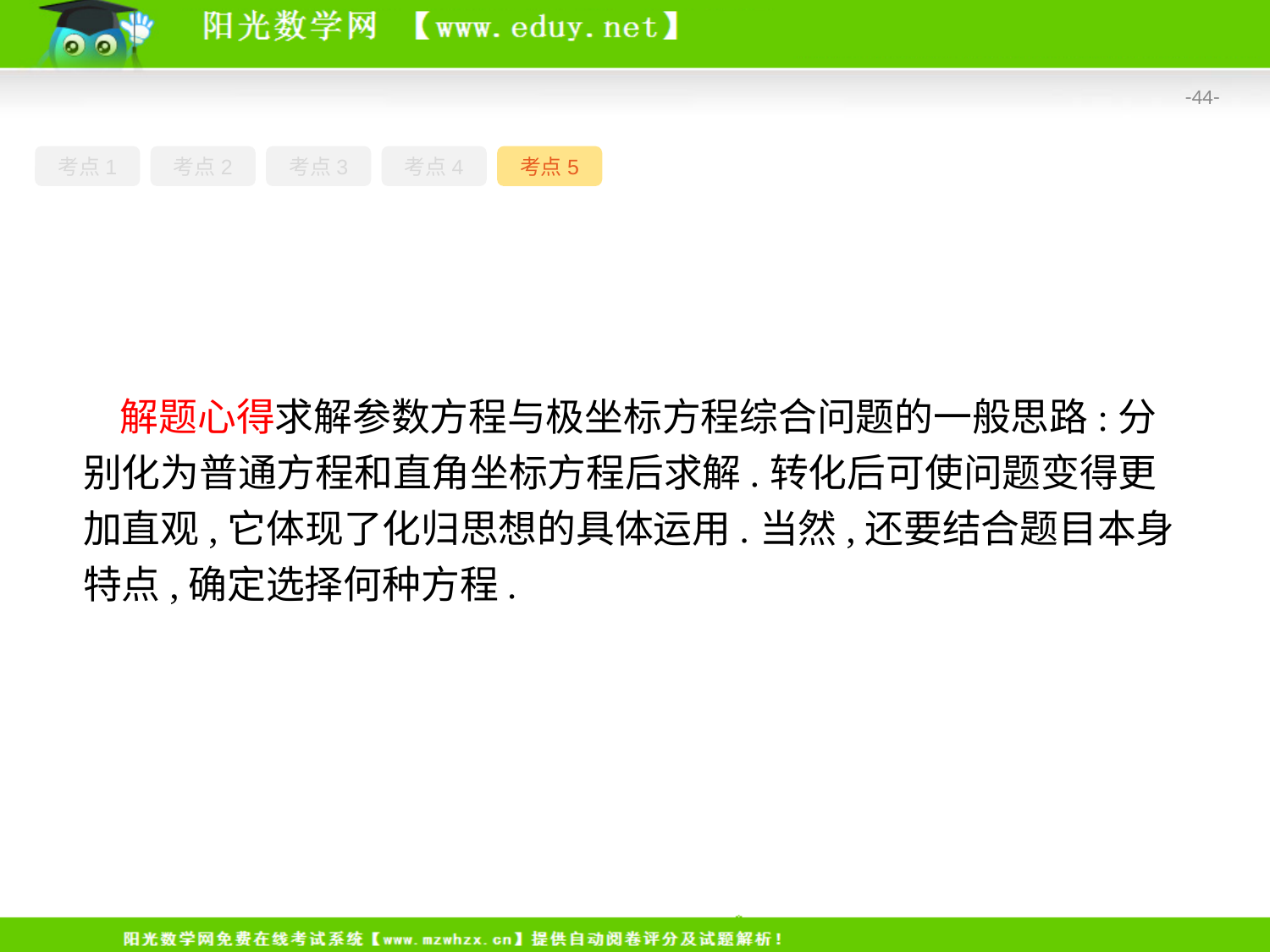

-44-
考点1
考点2
考点3
考点4
考点5
解题心得求解参数方程与极坐标方程综合问题的一般思路:分别化为普通方程和直角坐标方程后求解.转化后可使问题变得更加直观,它体现了化归思想的具体运用.当然,还要结合题目本身特点,确定选择何种方程.